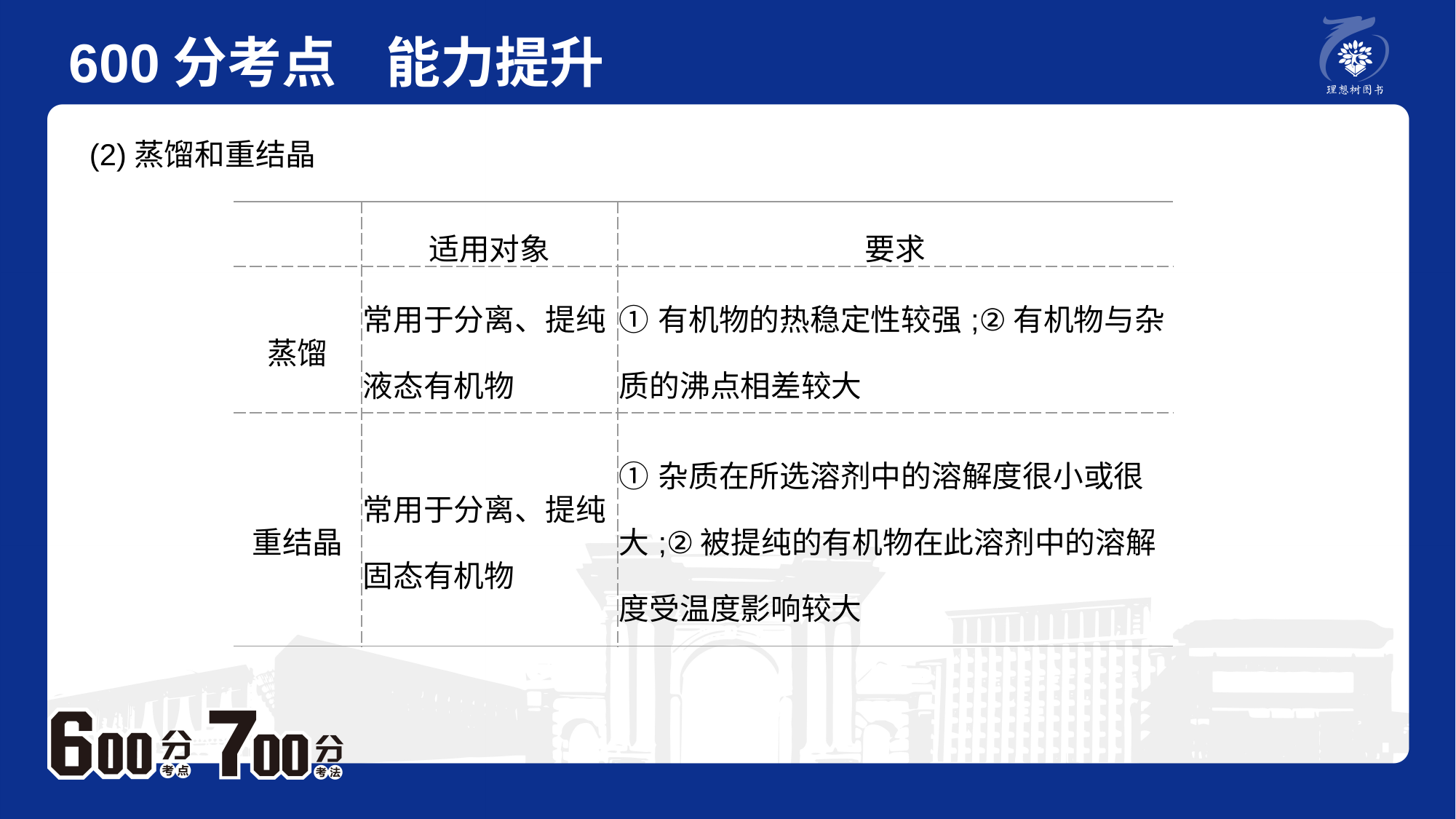

600分考点    能力提升
　               例题P2
(2)蒸馏和重结晶
|  | 适用对象 | 要求 |
| --- | --- | --- |
| 蒸馏 | 常用于分离、提纯液态有机物 | ①有机物的热稳定性较强;②有机物与杂质的沸点相差较大 |
| 重结晶 | 常用于分离、提纯固态有机物 | ①杂质在所选溶剂中的溶解度很小或很大;②被提纯的有机物在此溶剂中的溶解度受温度影响较大 |